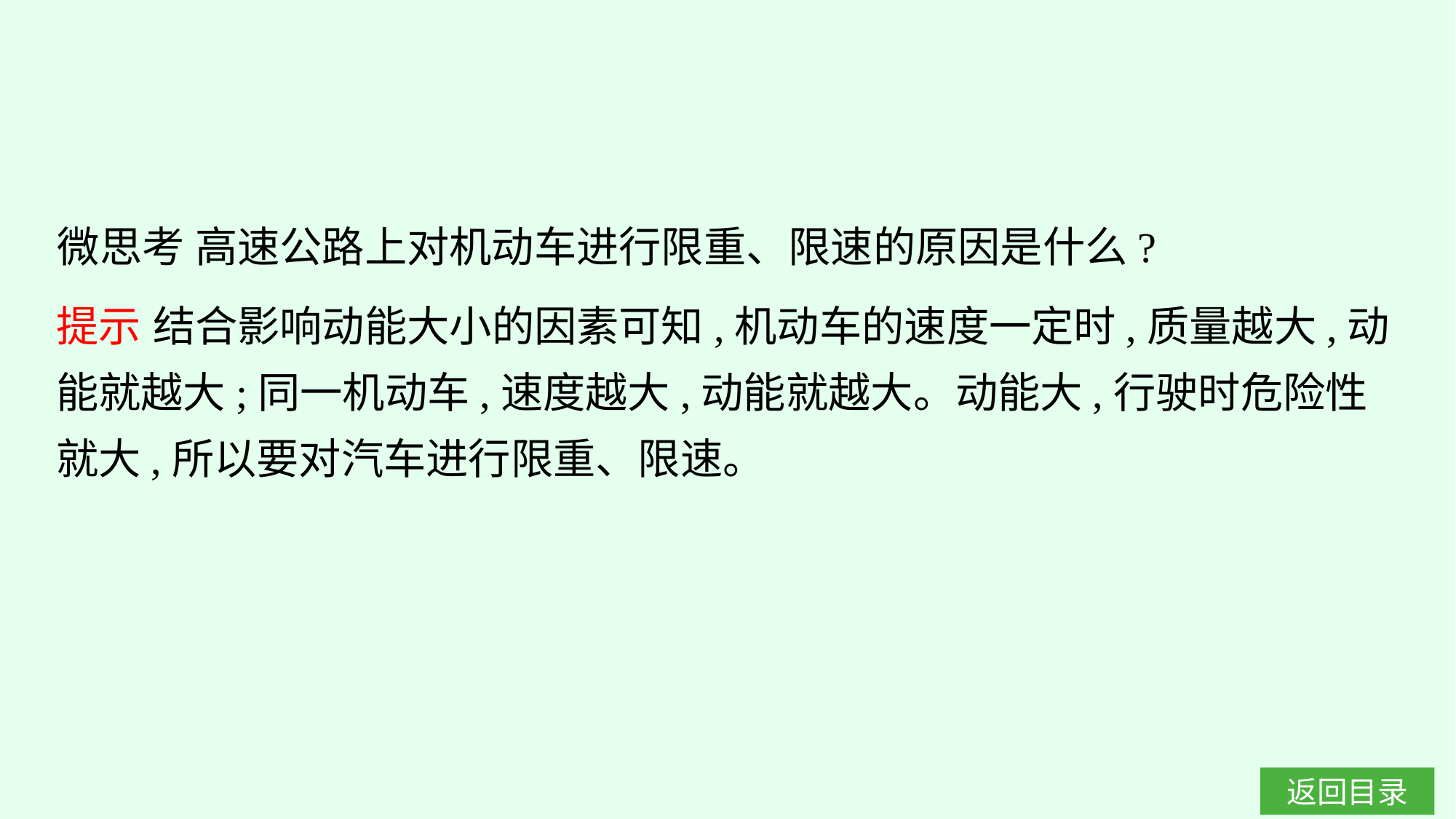

微思考 高速公路上对机动车进行限重、限速的原因是什么?
提示 结合影响动能大小的因素可知,机动车的速度一定时,质量越大,动能就越大;同一机动车,速度越大,动能就越大。动能大,行驶时危险性就大,所以要对汽车进行限重、限速。